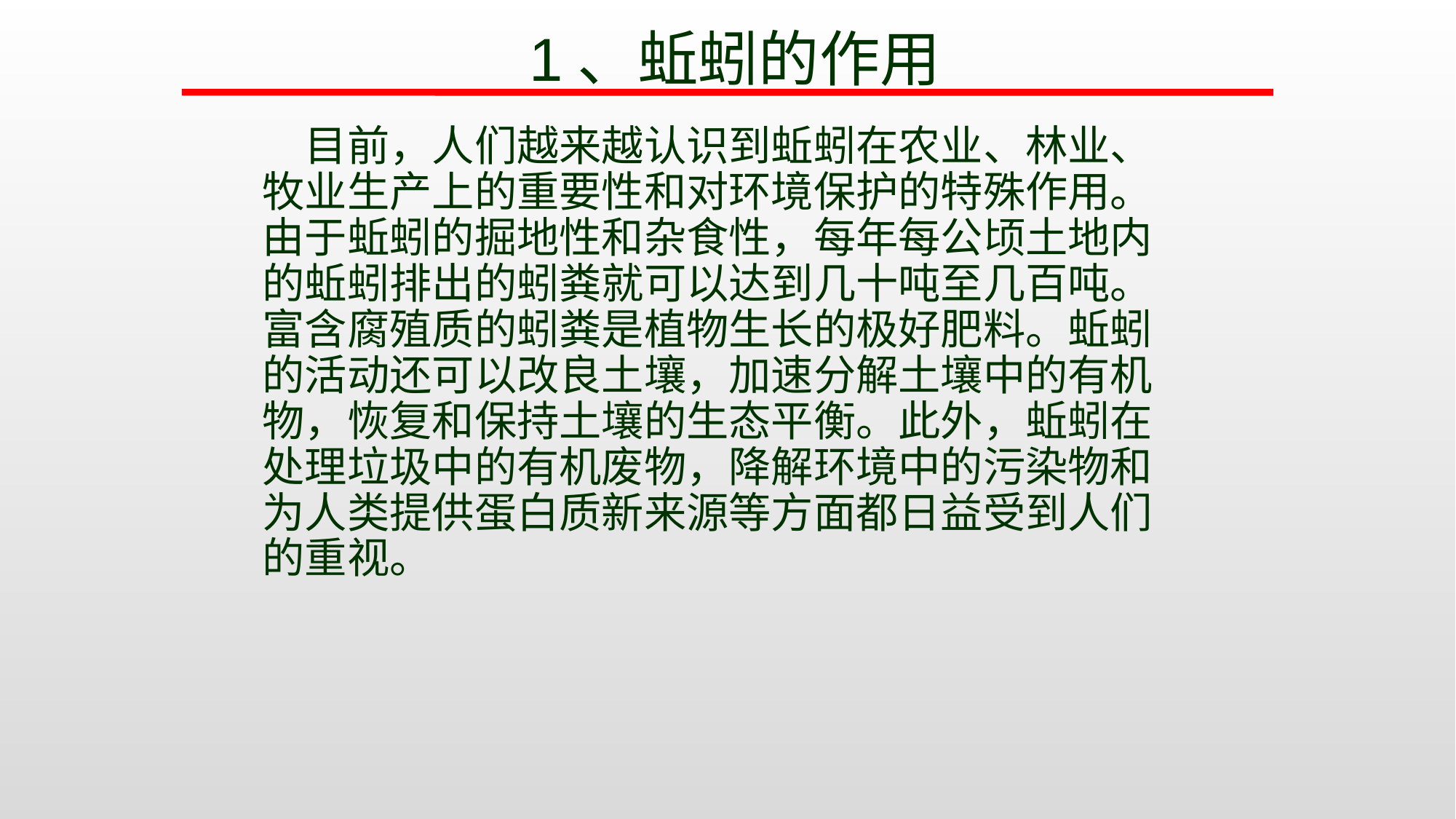

1、蚯蚓的作用

　目前，人们越来越认识到蚯蚓在农业、林业、牧业生产上的重要性和对环境保护的特殊作用。由于蚯蚓的掘地性和杂食性，每年每公顷土地内的蚯蚓排出的蚓粪就可以达到几十吨至几百吨。富含腐殖质的蚓粪是植物生长的极好肥料。蚯蚓的活动还可以改良土壤，加速分解土壤中的有机物，恢复和保持土壤的生态平衡。此外，蚯蚓在处理垃圾中的有机废物，降解环境中的污染物和为人类提供蛋白质新来源等方面都日益受到人们的重视。